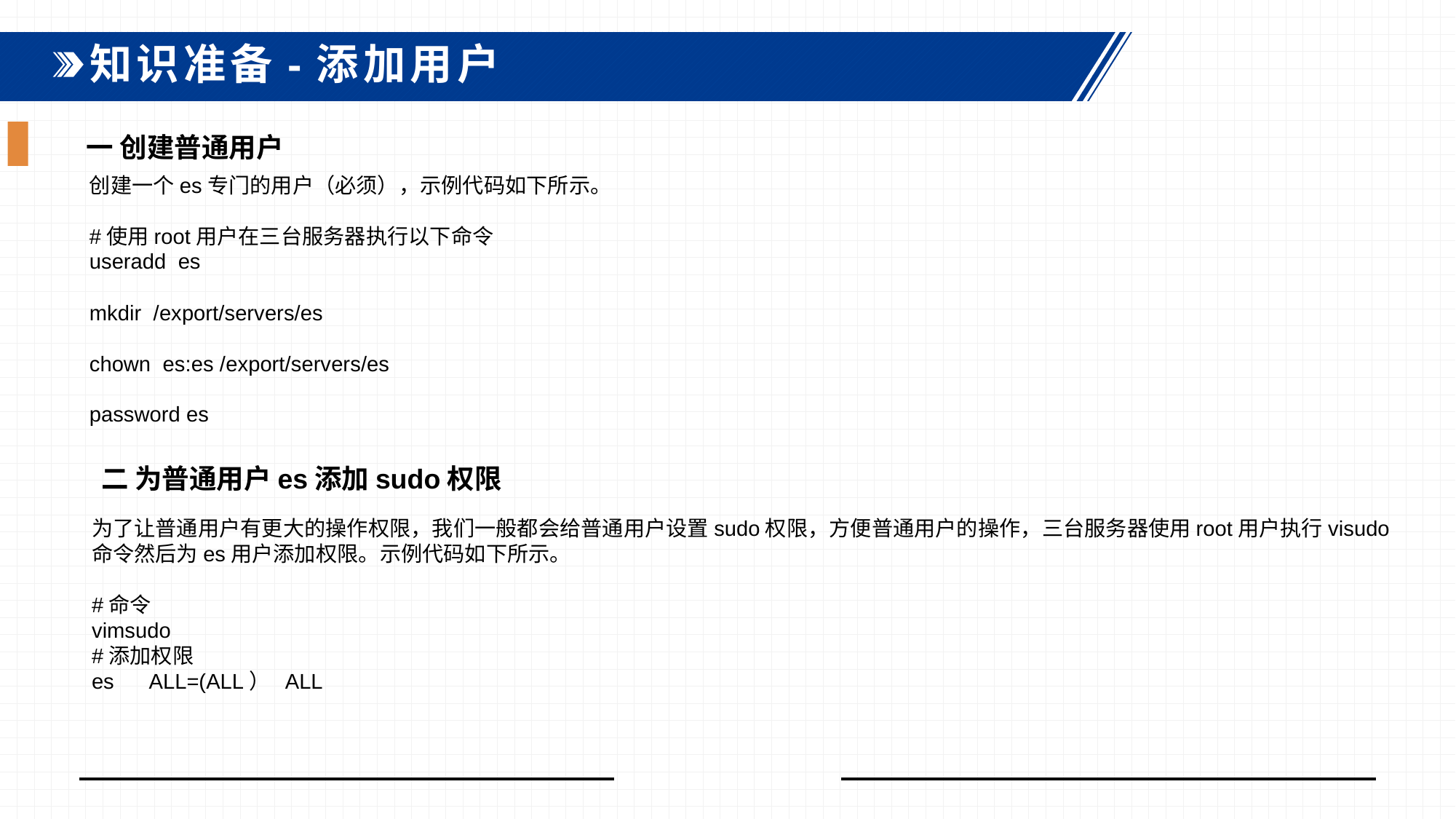

知识准备-添加用户
一 创建普通用户
创建一个es专门的用户（必须），示例代码如下所示。

#使用root用户在三台服务器执行以下命令
useradd  es

mkdir  /export/servers/es

chown  es:es /export/servers/es

password es

二 为普通用户es添加sudo权限
为了让普通用户有更大的操作权限，我们一般都会给普通用户设置sudo权限，方便普通用户的操作，三台服务器使用root用户执行visudo命令然后为es用户添加权限。示例代码如下所示。

#命令
vimsudo
#添加权限
es      ALL=(ALL）  ALL